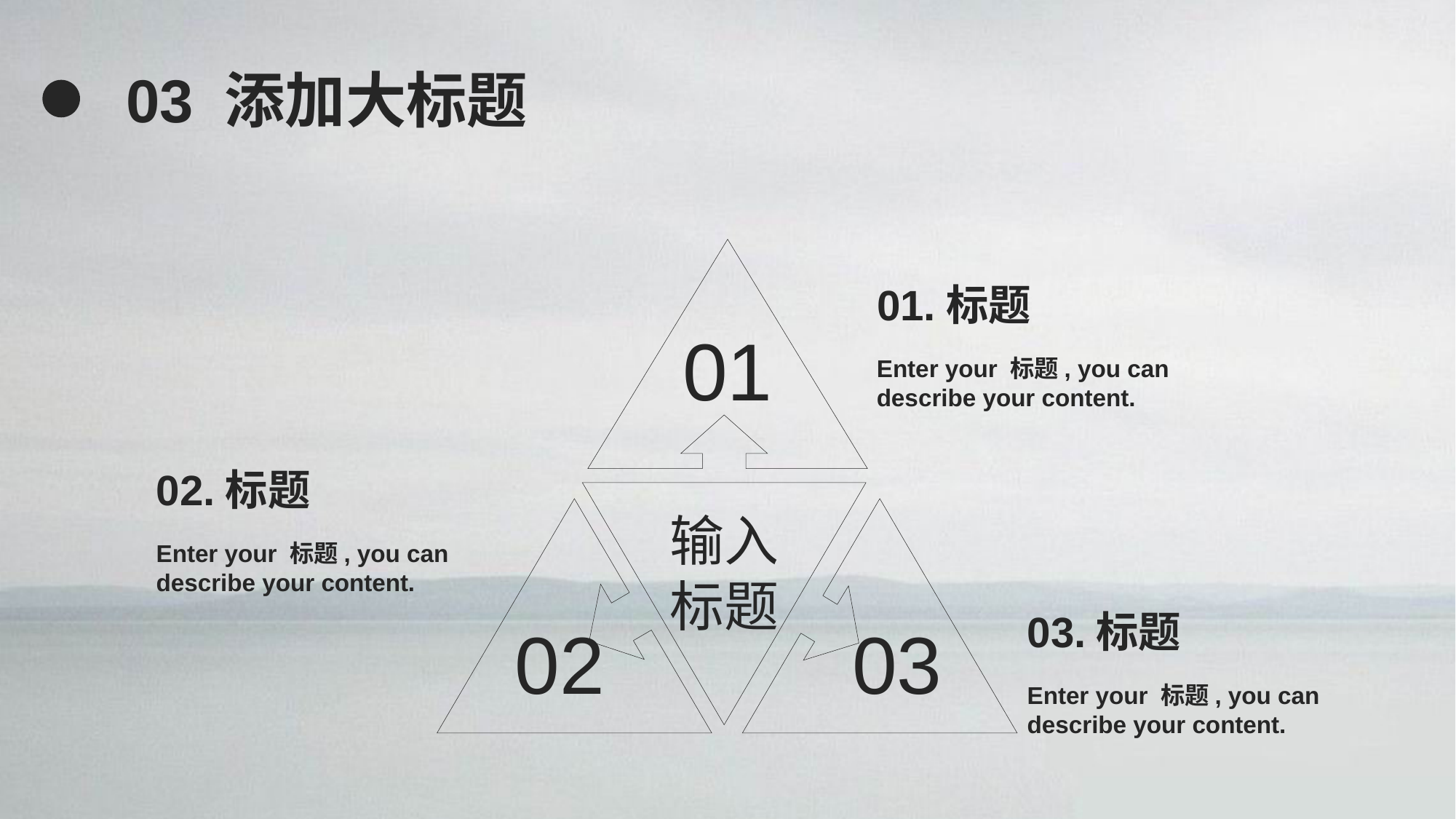

03 添加大标题

01
01.标题
Enter your 标题, you can describe your content.
02.标题
输入标题
02
03
Enter your 标题, you can describe your content.
03.标题
Enter your 标题, you can describe your content.